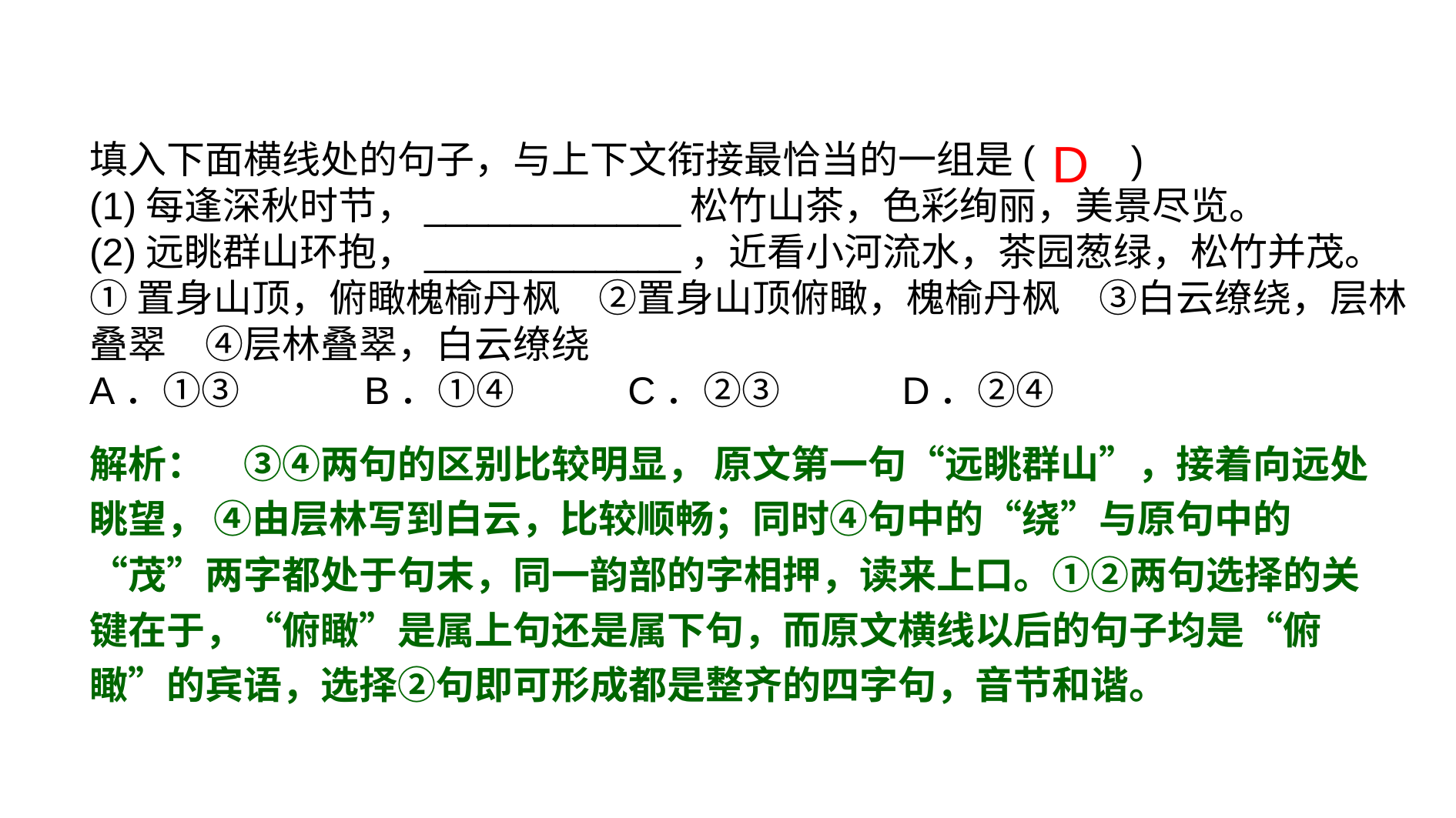

D
填入下面横线处的句子，与上下文衔接最恰当的一组是(　　)
(1)每逢深秋时节，____________松竹山茶，色彩绚丽，美景尽览。
(2)远眺群山环抱，____________，近看小河流水，茶园葱绿，松竹并茂。
①置身山顶，俯瞰槐榆丹枫　②置身山顶俯瞰，槐榆丹枫　③白云缭绕，层林叠翠　④层林叠翠，白云缭绕
A．①③　　　B．①④            C．②③             D．②④
解析：　③④两句的区别比较明显， 原文第一句“远眺群山”，接着向远处眺望， ④由层林写到白云，比较顺畅；同时④句中的“绕”与原句中的“茂”两字都处于句末，同一韵部的字相押，读来上口。①②两句选择的关键在于，“俯瞰”是属上句还是属下句，而原文横线以后的句子均是“俯瞰”的宾语，选择②句即可形成都是整齐的四字句，音节和谐。